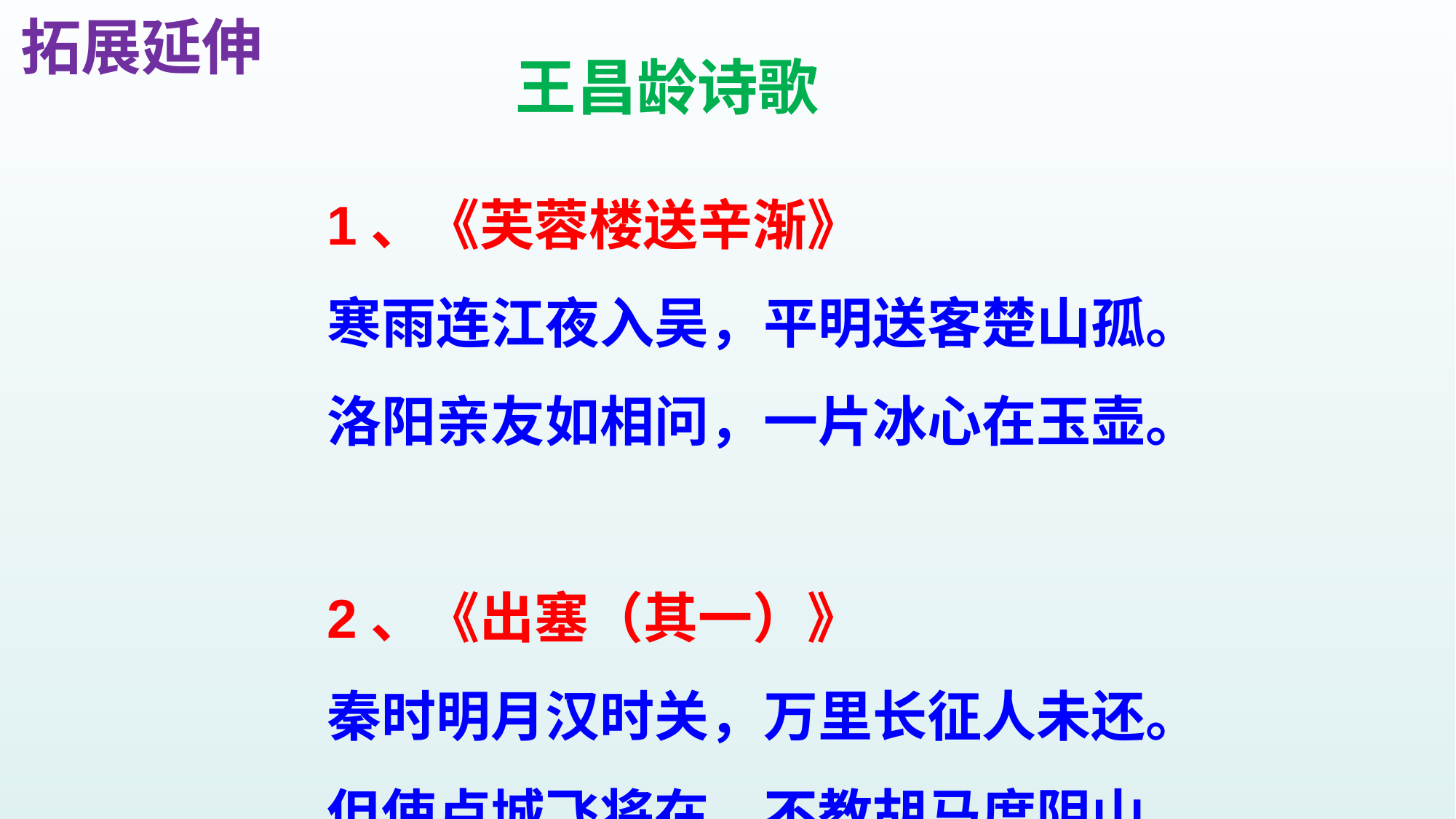

拓展延伸
王昌龄诗歌
1、《芙蓉楼送辛渐》
寒雨连江夜入吴，平明送客楚山孤。
洛阳亲友如相问，一片冰心在玉壶。
2、《出塞（其一）》
秦时明月汉时关，万里长征人未还。
但使卢城飞将在，不教胡马度阴山。